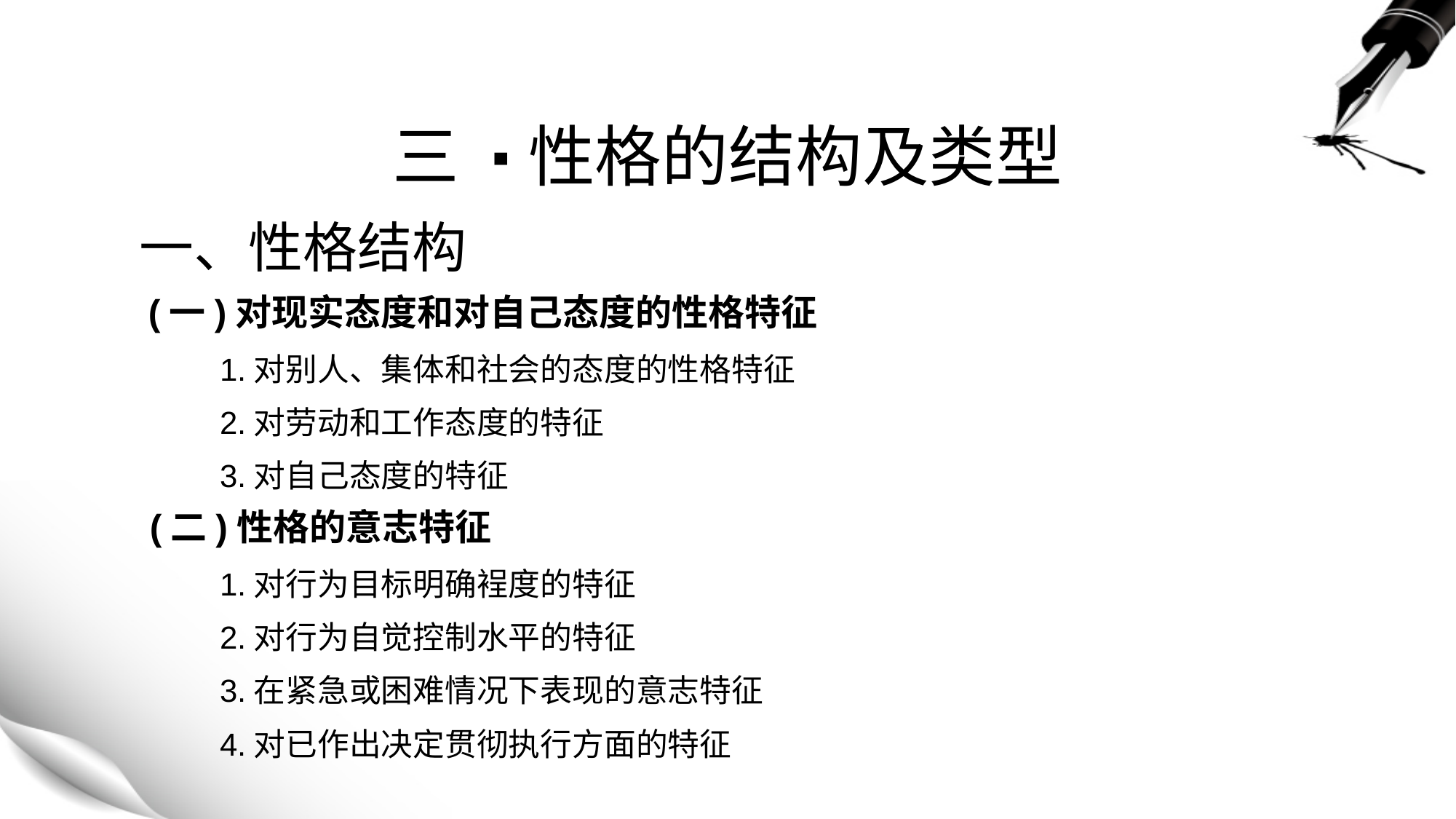

# 三 ·性格的结构及类型
一、性格结构
 (一)对现实态度和对自己态度的性格特征
         1.对别人、集体和社会的态度的性格特征
         2.对劳动和工作态度的特征
         3.对自己态度的特征
 (二)性格的意志特征
         1.对行为目标明确裎度的特征
         2.对行为自觉控制水平的特征
         3.在紧急或困难情况下表现的意志特征
         4.对已作出决定贯彻执行方面的特征